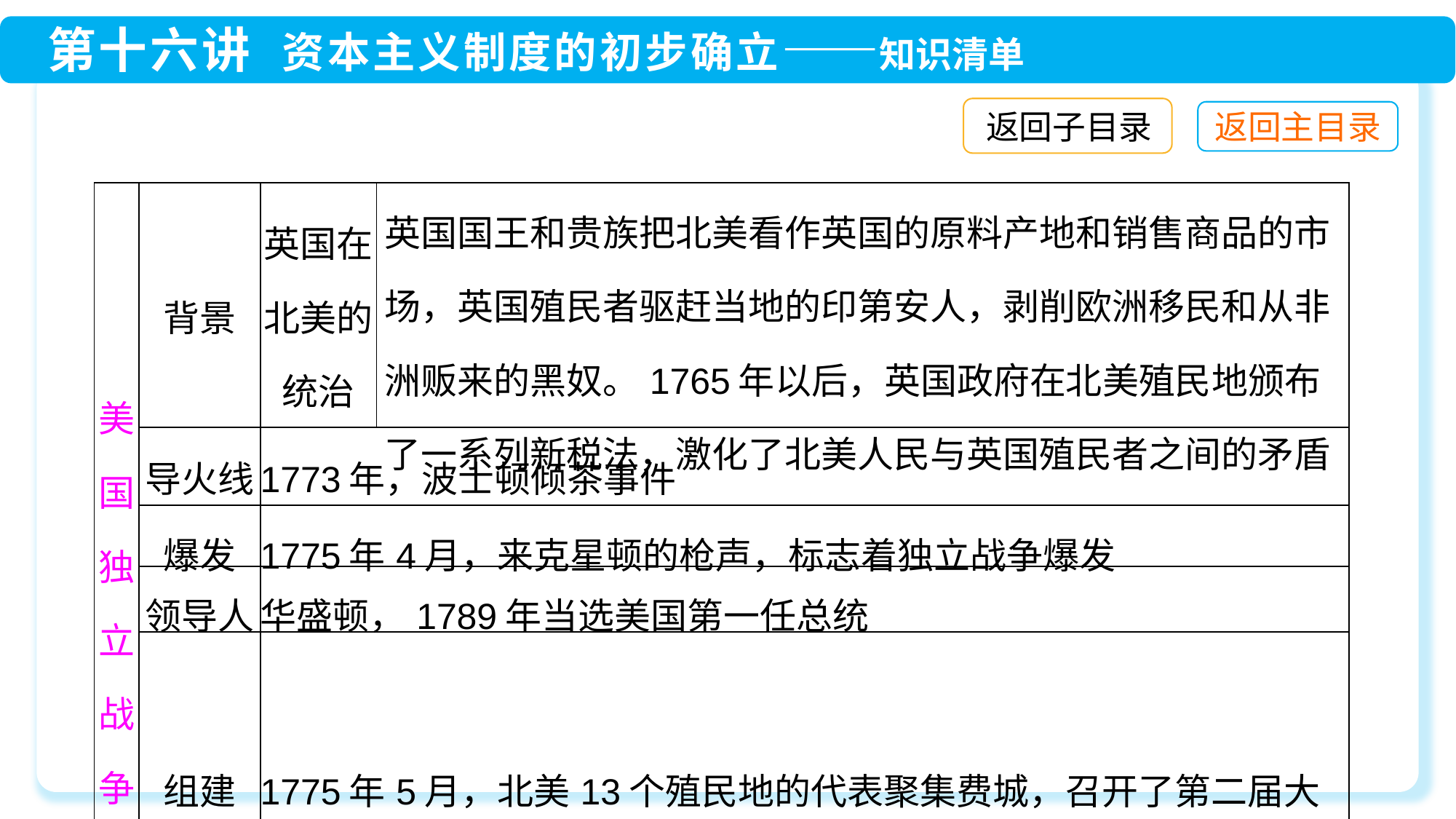

返回子目录
| 美 国 独 立 战 争 | 背景 | 英国在北美的统治 | 英国国王和贵族把北美看作英国的原料产地和销售商品的市场，英国殖民者驱赶当地的印第安人，剥削欧洲移民和从非洲贩来的黑奴。1765年以后，英国政府在北美殖民地颁布了一系列新税法，激化了北美人民与英国殖民者之间的矛盾 |
| --- | --- | --- | --- |
|  | 导火线 | 1773年，波士顿倾茶事件 |  |
|  | 爆发 | 1775年4月，来克星顿的枪声，标志着独立战争爆发 |  |
|  | 领导人 | 华盛顿，1789年当选美国第一任总统 |  |
|  | 组建 军队 | 1775年5月，北美13个殖民地的代表聚集费城，召开了第二届大陆会议，决定把民兵整编为大陆军，委任华盛顿为总司令 |  |